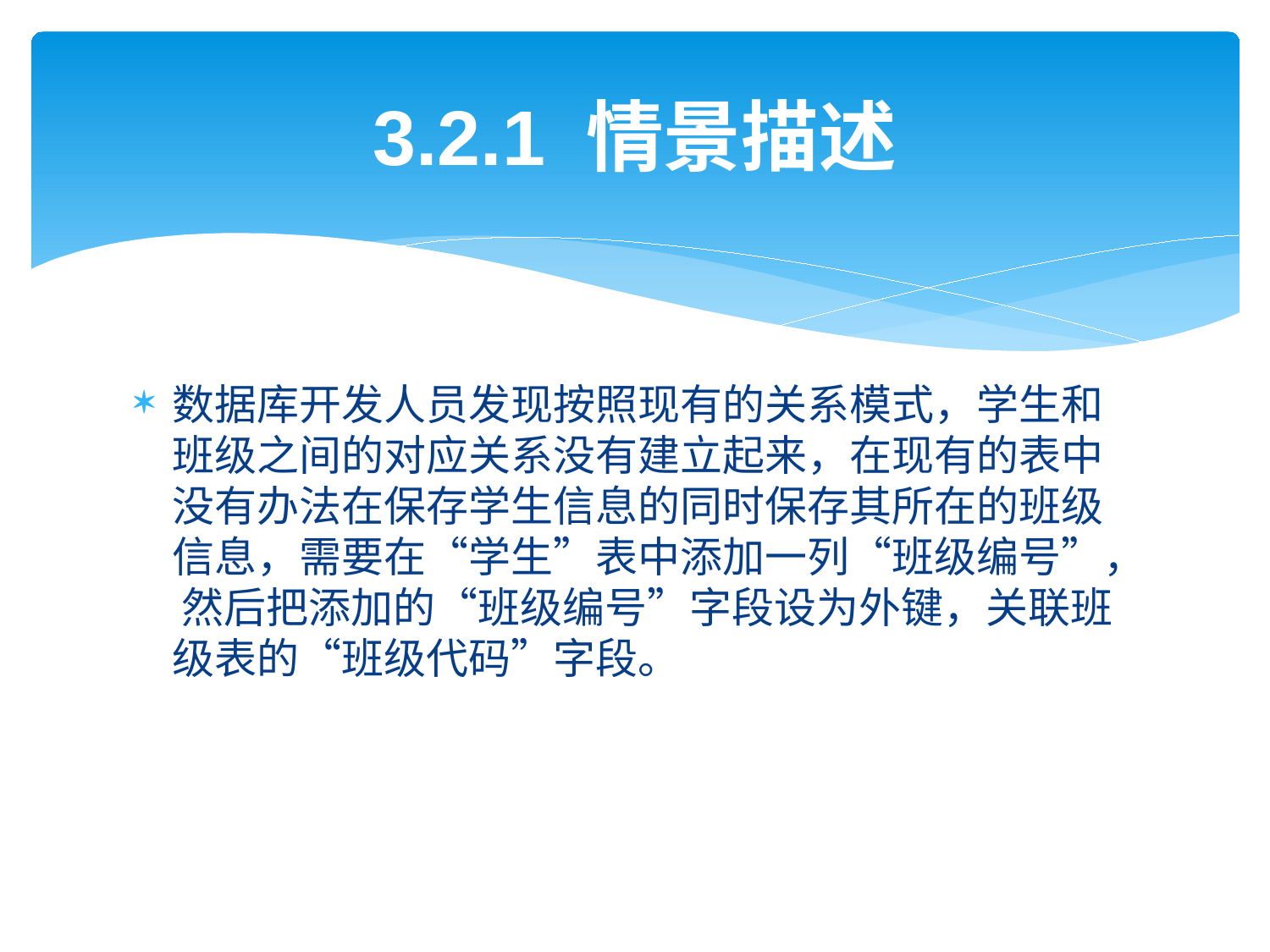

# 3.2.1 情景描述
数据库开发人员发现按照现有的关系模式，学生和班级之间的对应关系没有建立起来，在现有的表中没有办法在保存学生信息的同时保存其所在的班级信息，需要在“学生”表中添加一列“班级编号”， 然后把添加的“班级编号”字段设为外键，关联班级表的“班级代码”字段。